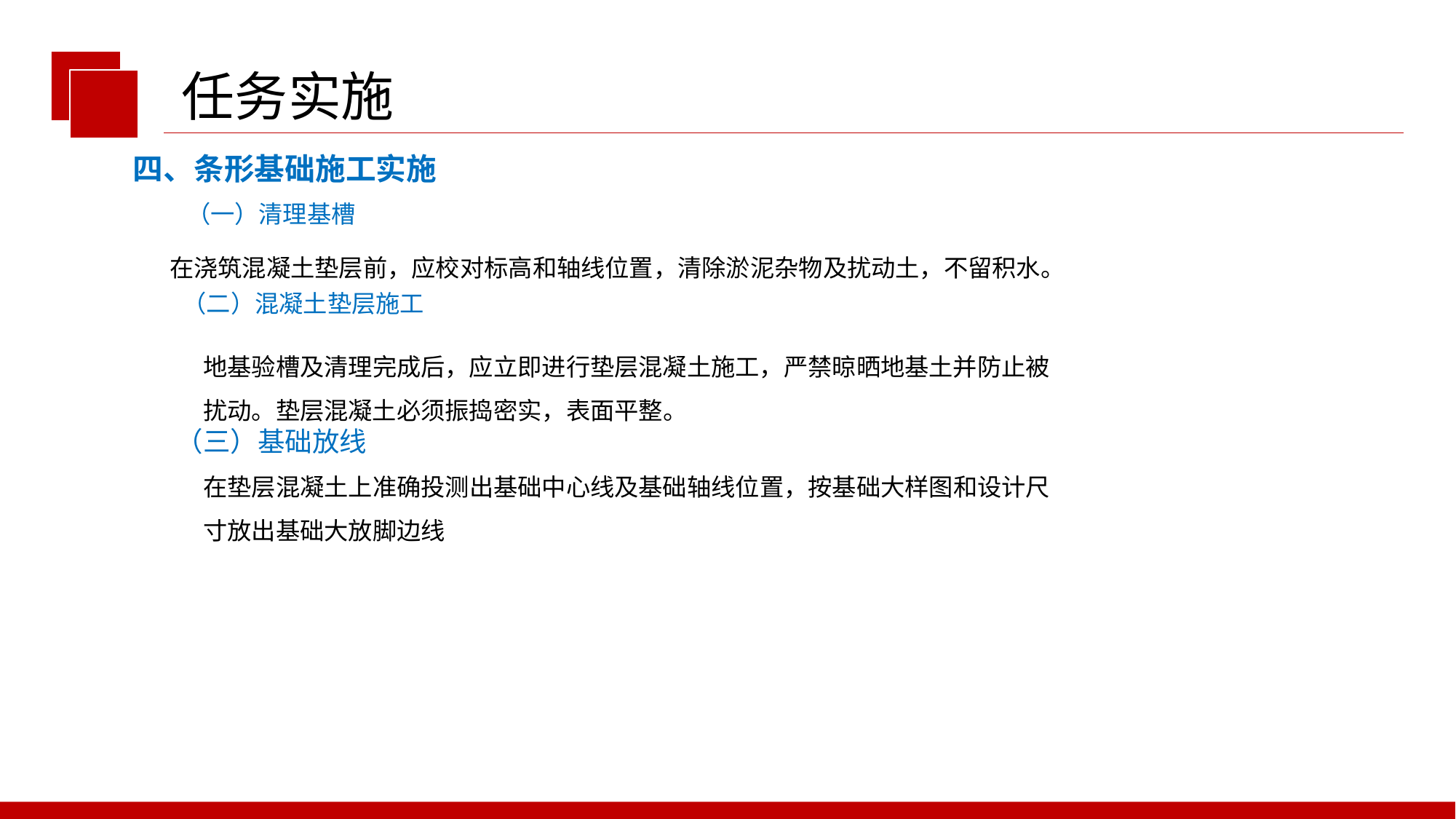

任务实施
四、条形基础施工实施
（一）清理基槽
在浇筑混凝土垫层前，应校对标高和轴线位置，清除淤泥杂物及扰动土，不留积水。
（二）混凝土垫层施工
地基验槽及清理完成后，应立即进行垫层混凝土施工，严禁晾晒地基土并防止被
扰动。垫层混凝土必须振捣密实，表面平整。
（三）基础放线
在垫层混凝土上准确投测出基础中心线及基础轴线位置，按基础大样图和设计尺
寸放出基础大放脚边线